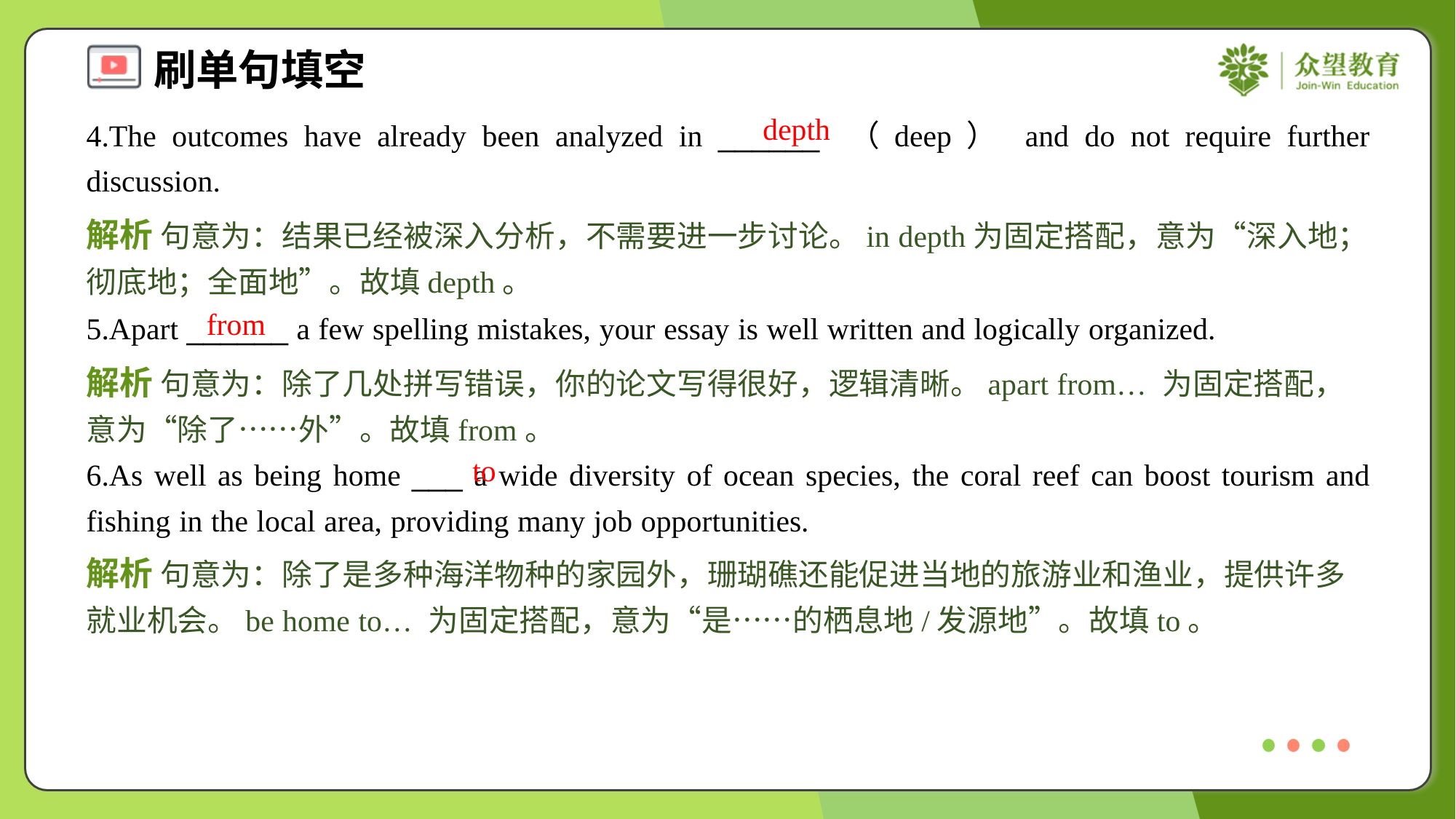

depth
4.The outcomes have already been analyzed in ______ （deep） and do not require further discussion.
解析 句意为：结果已经被深入分析，不需要进一步讨论。in depth为固定搭配，意为“深入地；彻底地；全面地”。故填depth。
from
5.Apart ______ a few spelling mistakes, your essay is well written and logically organized.
解析 句意为：除了几处拼写错误，你的论文写得很好，逻辑清晰。apart from… 为固定搭配，意为“除了……外”。故填from。
to
6.As well as being home ___ a wide diversity of ocean species, the coral reef can boost tourism and fishing in the local area, providing many job opportunities.
解析 句意为：除了是多种海洋物种的家园外，珊瑚礁还能促进当地的旅游业和渔业，提供许多就业机会。be home to… 为固定搭配，意为“是……的栖息地/发源地”。故填to。